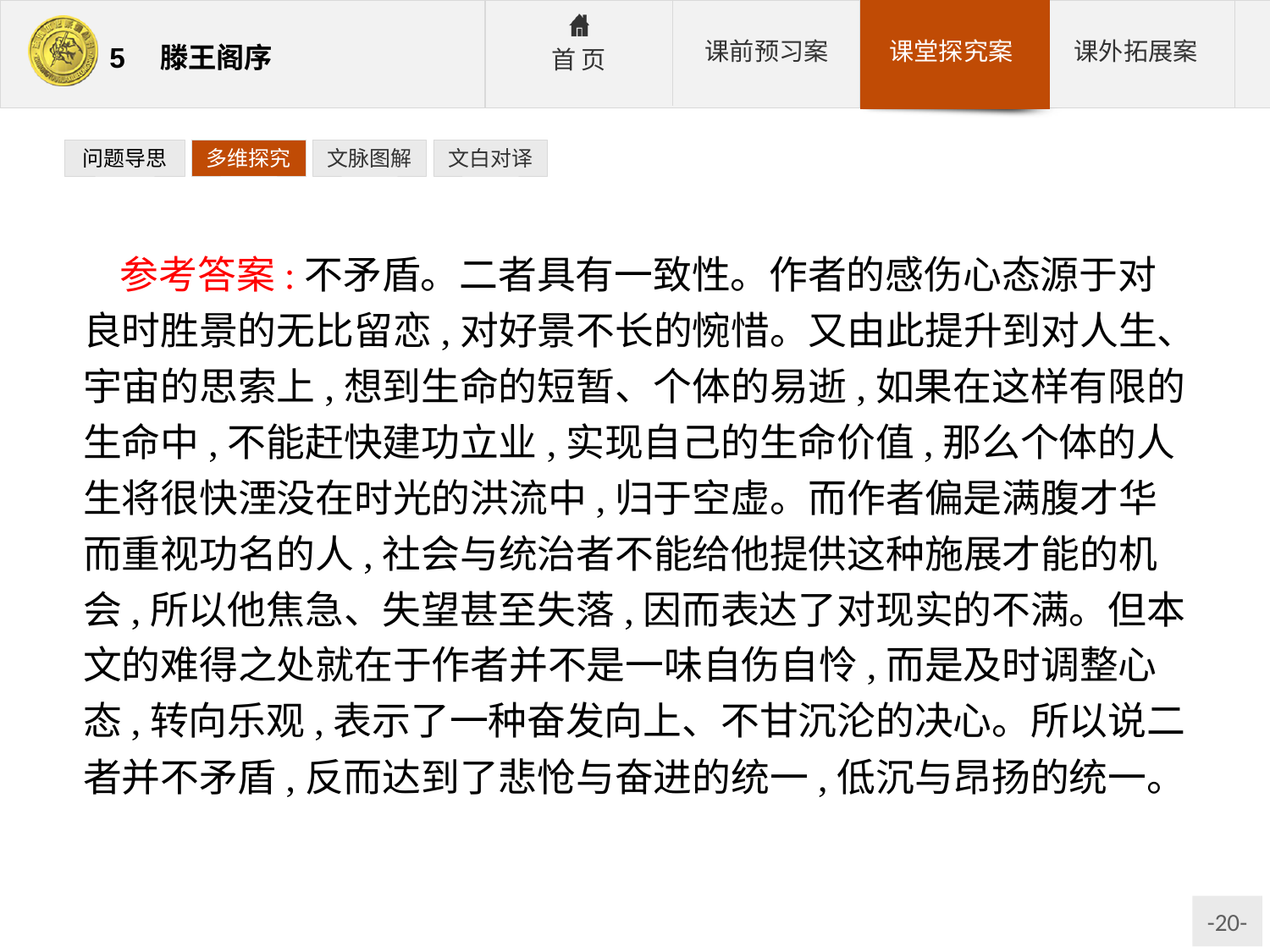

问题导思
多维探究
文脉图解
文白对译
参考答案:不矛盾。二者具有一致性。作者的感伤心态源于对良时胜景的无比留恋,对好景不长的惋惜。又由此提升到对人生、宇宙的思索上,想到生命的短暂、个体的易逝,如果在这样有限的生命中,不能赶快建功立业,实现自己的生命价值,那么个体的人生将很快湮没在时光的洪流中,归于空虚。而作者偏是满腹才华而重视功名的人,社会与统治者不能给他提供这种施展才能的机会,所以他焦急、失望甚至失落,因而表达了对现实的不满。但本文的难得之处就在于作者并不是一味自伤自怜,而是及时调整心态,转向乐观,表示了一种奋发向上、不甘沉沦的决心。所以说二者并不矛盾,反而达到了悲怆与奋进的统一,低沉与昂扬的统一。